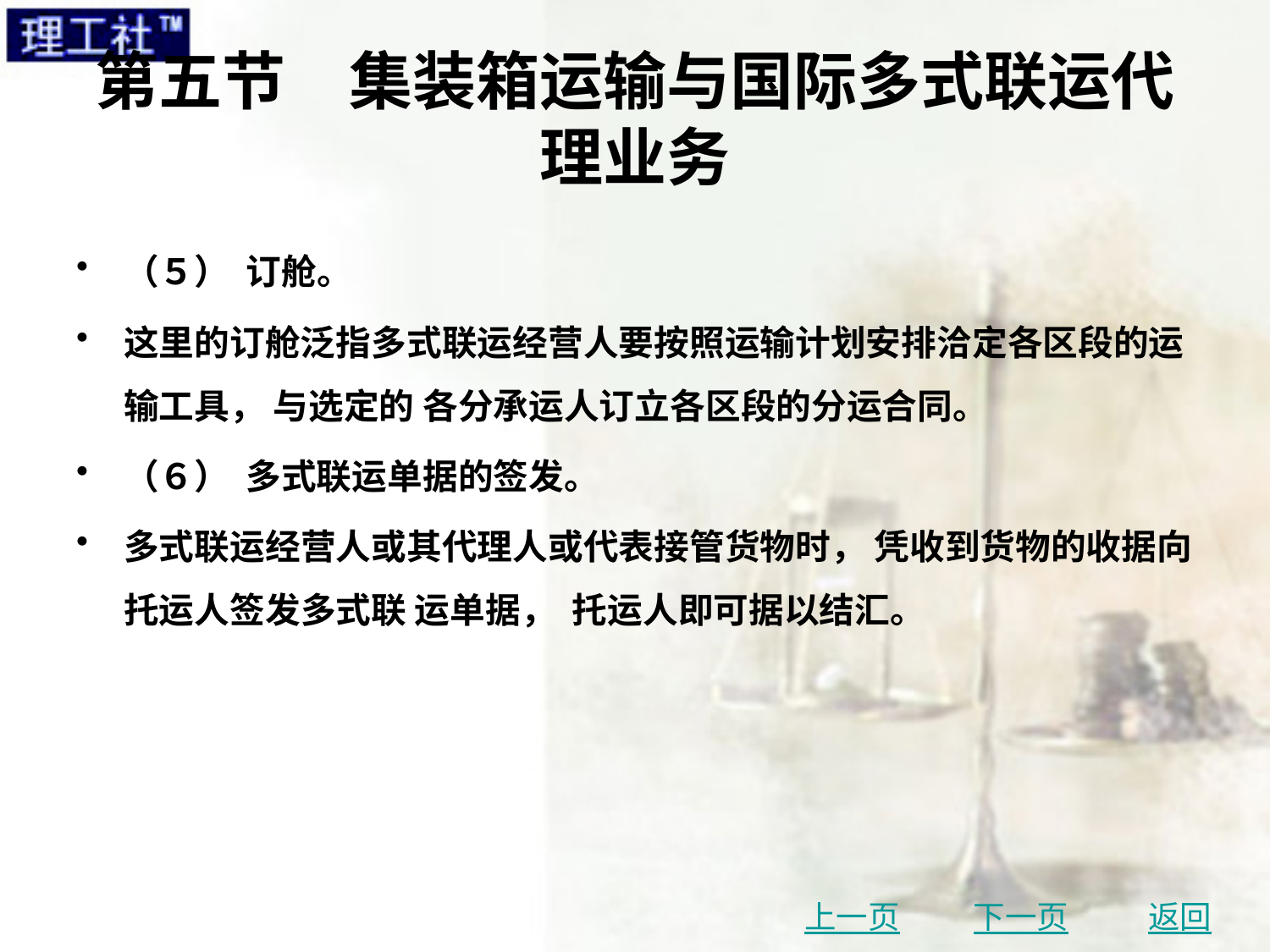

# 第五节　集装箱运输与国际多式联运代理业务
（５）  订舱。
这里的订舱泛指多式联运经营人要按照运输计划安排洽定各区段的运输工具， 与选定的 各分承运人订立各区段的分运合同。
（６）  多式联运单据的签发。
多式联运经营人或其代理人或代表接管货物时， 凭收到货物的收据向托运人签发多式联 运单据，  托运人即可据以结汇。

上一页
下一页
返回